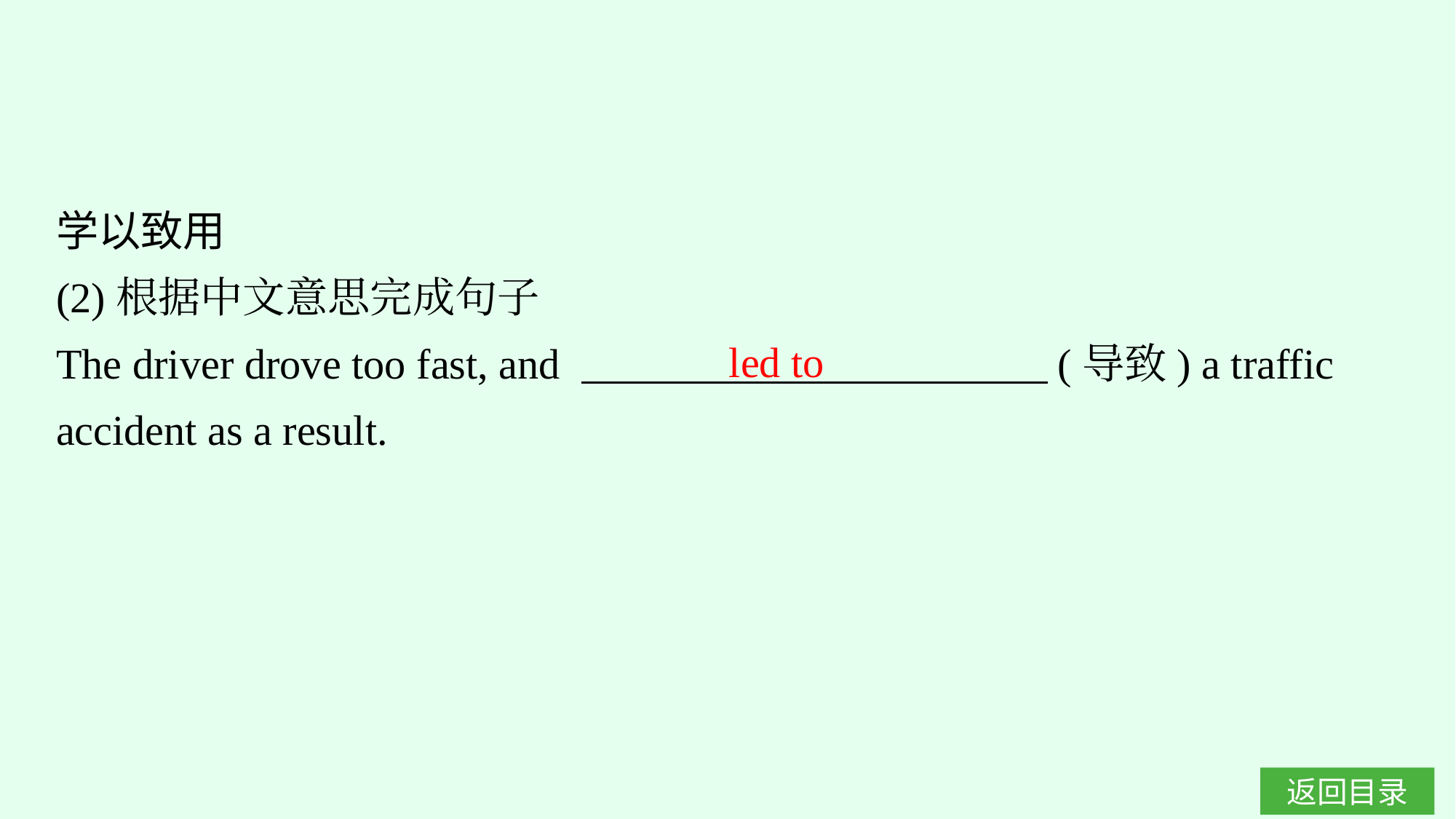

学以致用
(2)根据中文意思完成句子
The driver drove too fast, and 　　　　　　　　　　　(导致) a traffic accident as a result.
led to